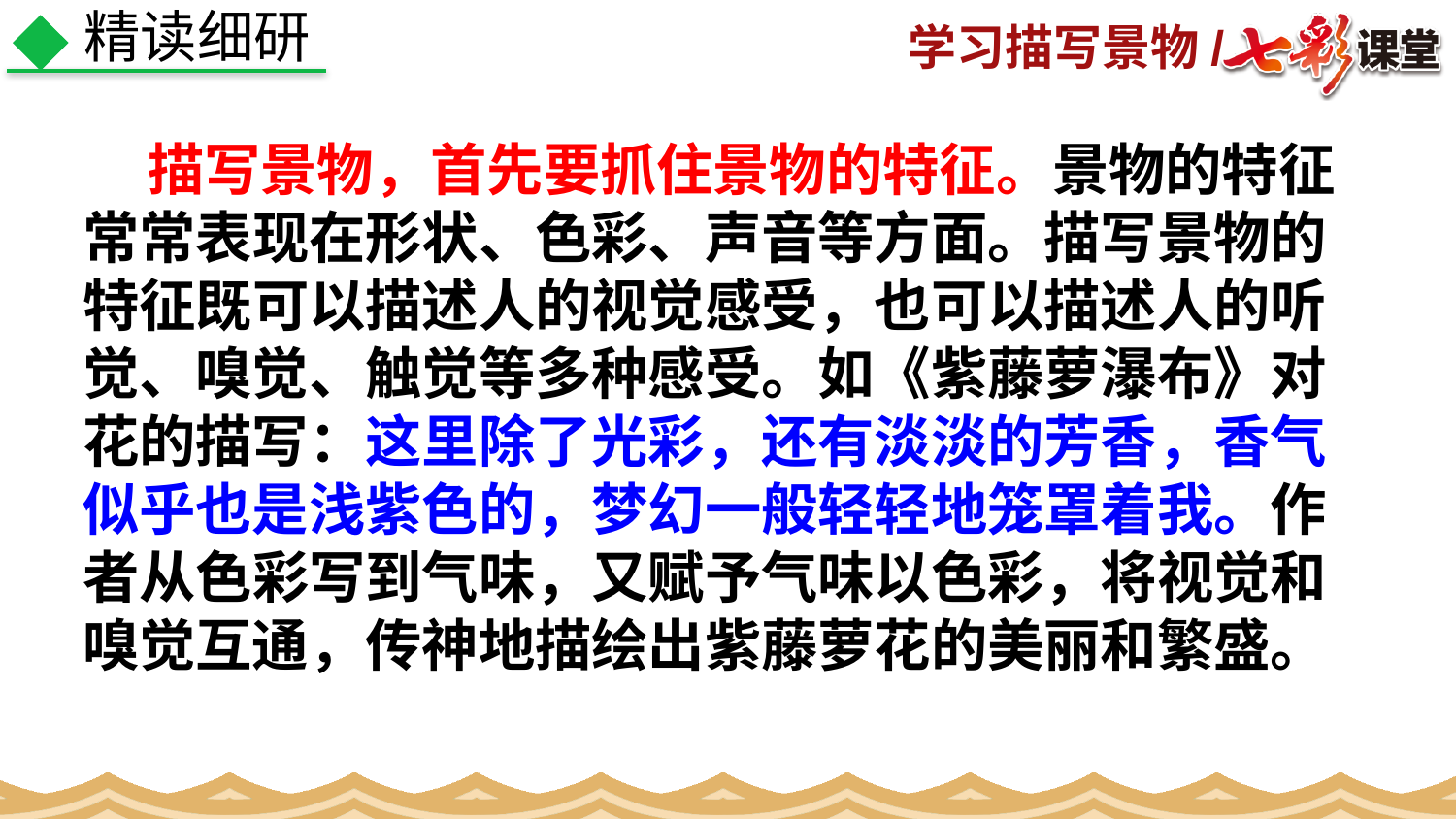

精读细研

    描写景物，首先要抓住景物的特征。景物的特征常常表现在形状、色彩、声音等方面。描写景物的特征既可以描述人的视觉感受，也可以描述人的听觉、嗅觉、触觉等多种感受。如《紫藤萝瀑布》对花的描写：这里除了光彩，还有淡淡的芳香，香气似乎也是浅紫色的，梦幻一般轻轻地笼罩着我。作者从色彩写到气味，又赋予气味以色彩，将视觉和嗅觉互通，传神地描绘出紫藤萝花的美丽和繁盛。